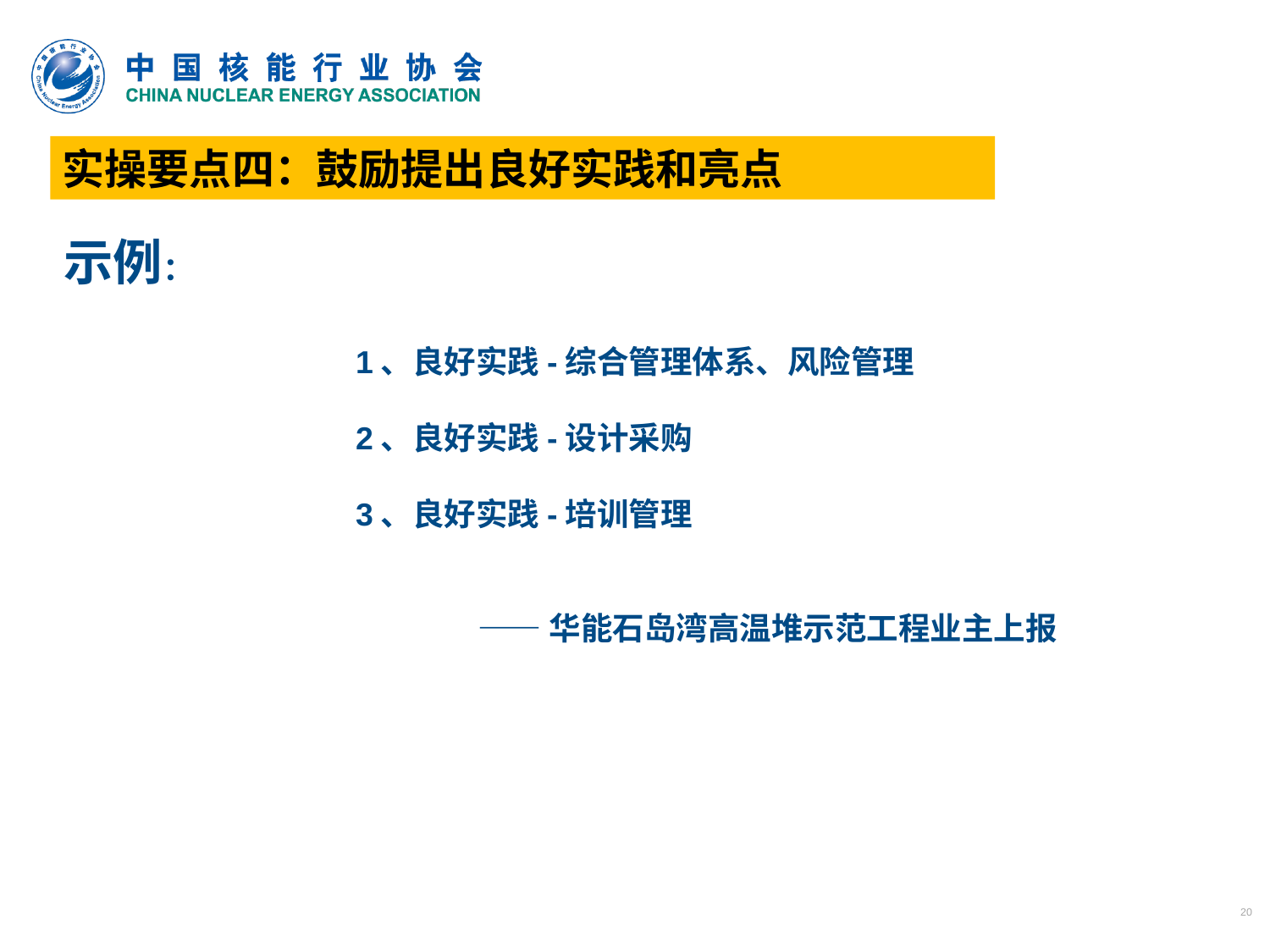

实操要点四：鼓励提出良好实践和亮点
示例：
1、良好实践-综合管理体系、风险管理

2、良好实践-设计采购

3、良好实践-培训管理

                 ——华能石岛湾高温堆示范工程业主上报
20